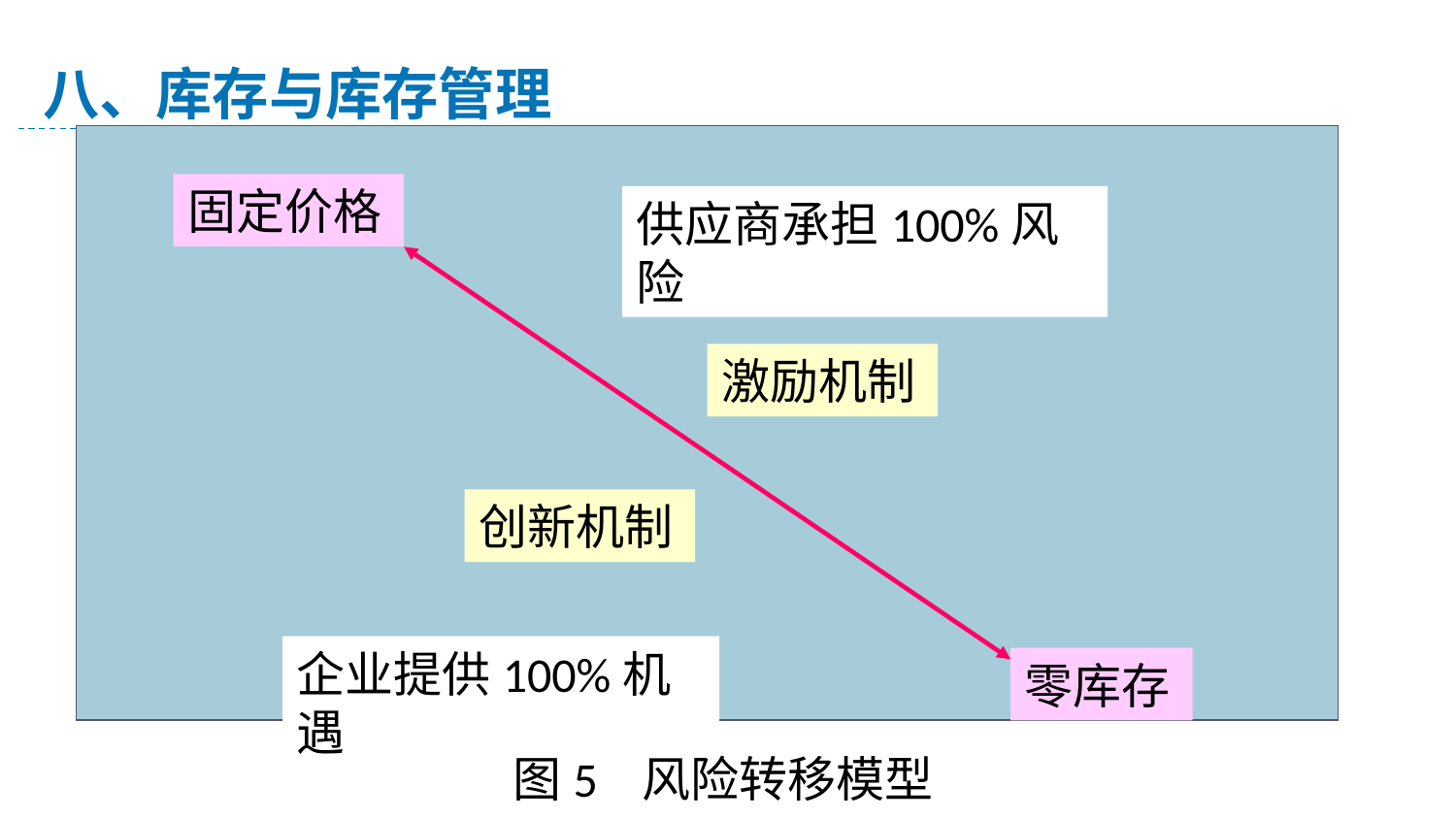

八、库存与库存管理

固定价格
供应商承担100%风险
激励机制
创新机制
企业提供100%机遇
零库存
图5   风险转移模型